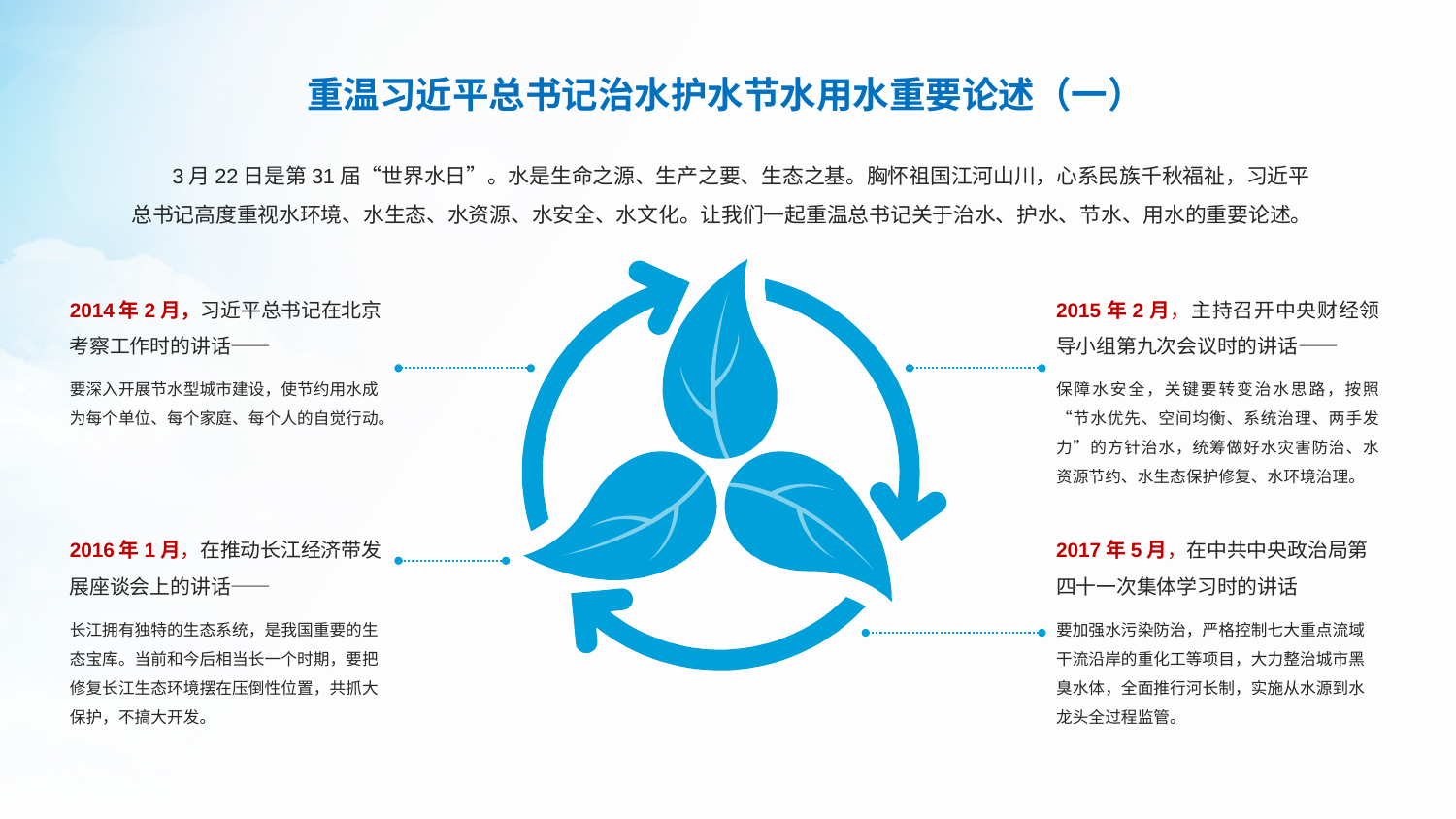

重温习近平总书记治水护水节水用水重要论述（一）
       3月22日是第31届“世界水日”。水是生命之源、生产之要、生态之基。胸怀祖国江河山川，心系民族千秋福祉，习近平总书记高度重视水环境、水生态、水资源、水安全、水文化。让我们一起重温总书记关于治水、护水、节水、用水的重要论述。

2014年2月，习近平总书记在北京考察工作时的讲话——
要深入开展节水型城市建设，使节约用水成为每个单位、每个家庭、每个人的自觉行动。
2015年2月，主持召开中央财经领导小组第九次会议时的讲话——
保障水安全，关键要转变治水思路，按照“节水优先、空间均衡、系统治理、两手发力”的方针治水，统筹做好水灾害防治、水资源节约、水生态保护修复、水环境治理。

2016年1月，在推动长江经济带发展座谈会上的讲话——
长江拥有独特的生态系统，是我国重要的生态宝库。当前和今后相当长一个时期，要把修复长江生态环境摆在压倒性位置，共抓大保护，不搞大开发。
2017年5月，在中共中央政治局第四十一次集体学习时的讲话
要加强水污染防治，严格控制七大重点流域干流沿岸的重化工等项目，大力整治城市黑臭水体，全面推行河长制，实施从水源到水龙头全过程监管。